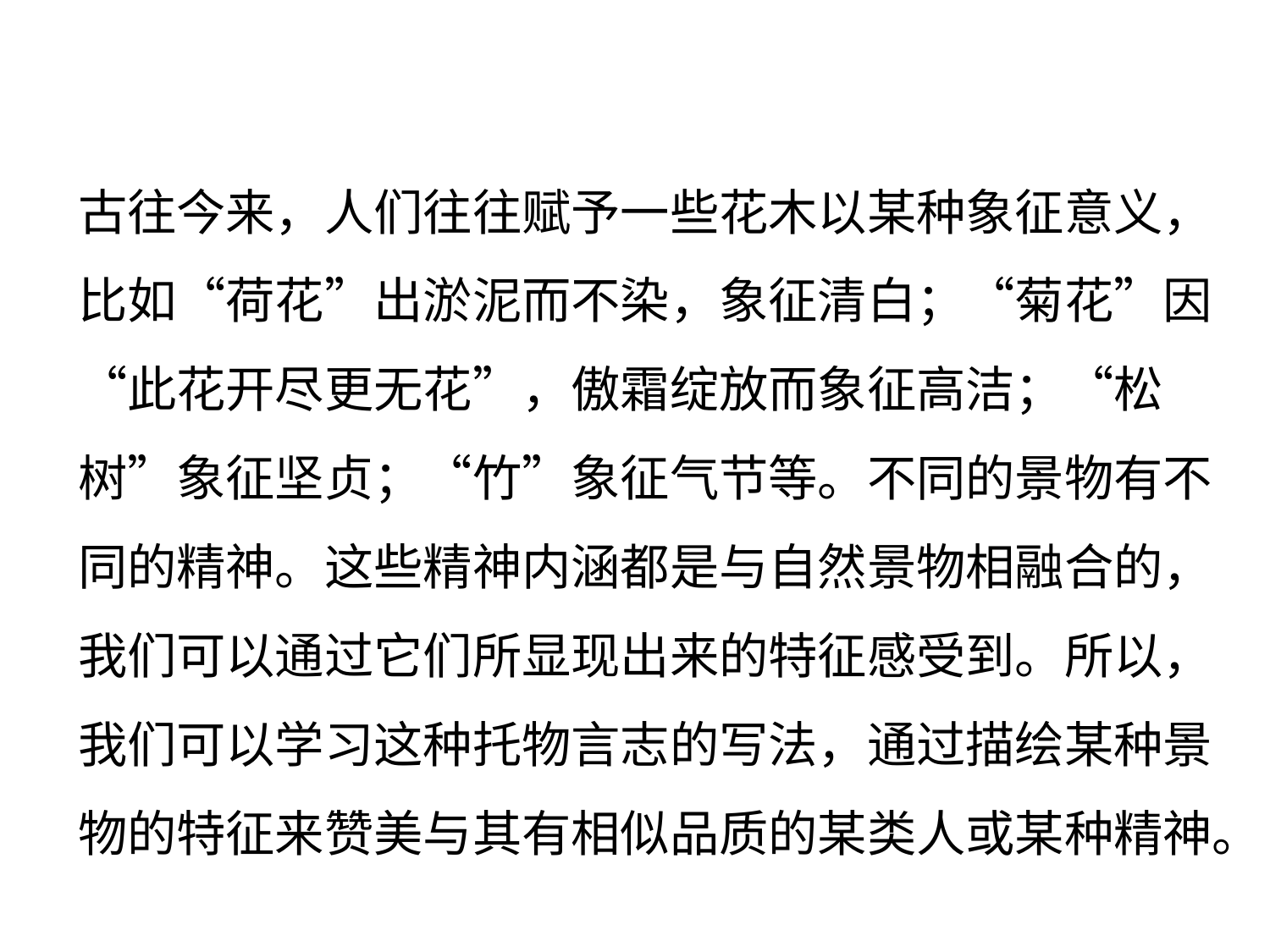

古往今来，人们往往赋予一些花木以某种象征意义，比如“荷花”出淤泥而不染，象征清白；“菊花”因“此花开尽更无花”，傲霜绽放而象征高洁；“松树”象征坚贞；“竹”象征气节等。不同的景物有不同的精神。这些精神内涵都是与自然景物相融合的，我们可以通过它们所显现出来的特征感受到。所以，我们可以学习这种托物言志的写法，通过描绘某种景物的特征来赞美与其有相似品质的某类人或某种精神。